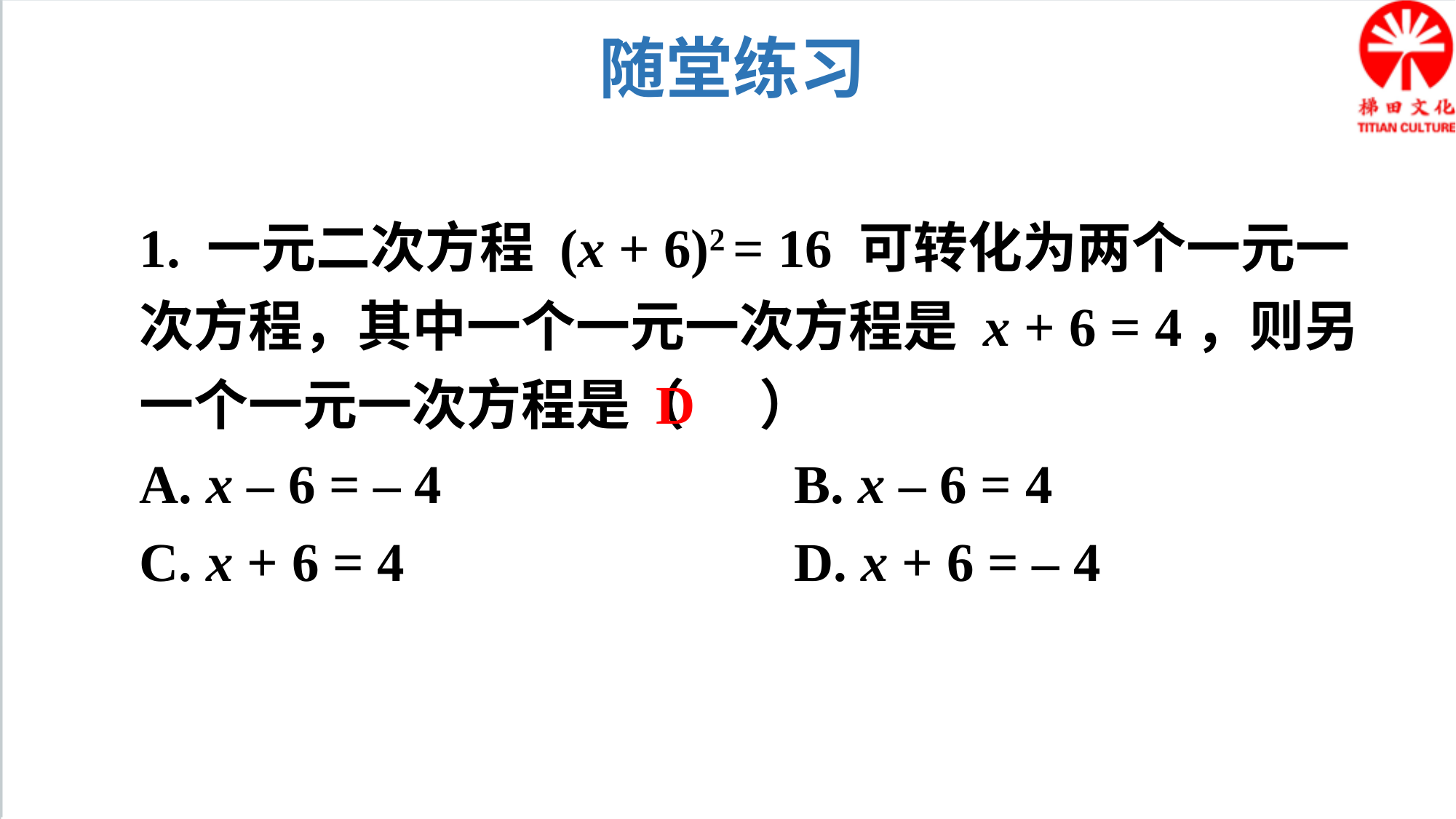

随堂练习
1. 一元二次方程 (x + 6)2 = 16 可转化为两个一元一次方程，其中一个一元一次方程是 x + 6 = 4，则另一个一元一次方程是（      ）
A. x – 6 = – 4				B. x – 6 = 4
C. x + 6 = 4				D. x + 6 = – 4
D